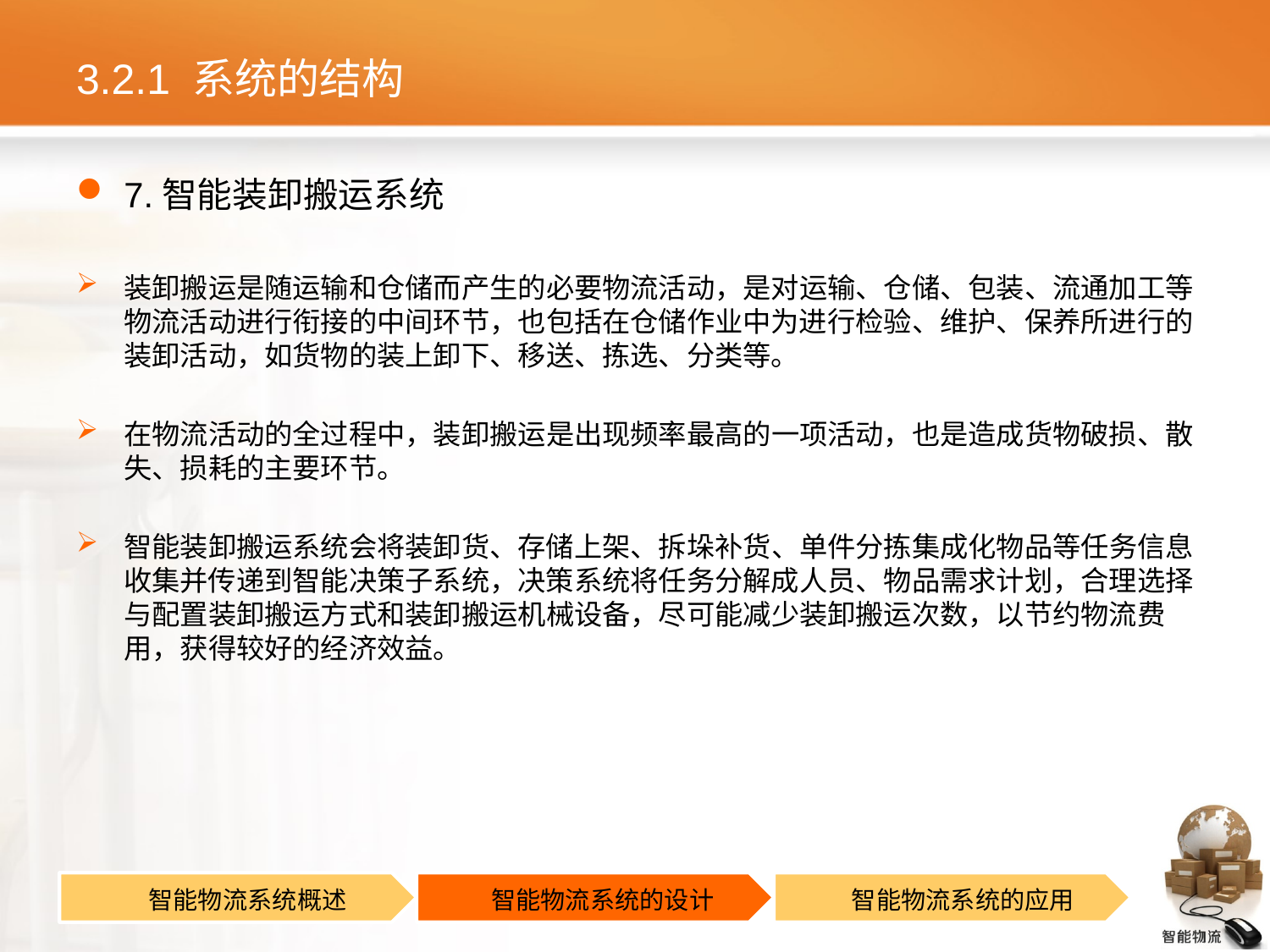

# 3.2.1 系统的结构
7.智能装卸搬运系统

装卸搬运是随运输和仓储而产生的必要物流活动，是对运输、仓储、包装、流通加工等物流活动进行衔接的中间环节，也包括在仓储作业中为进行检验、维护、保养所进行的装卸活动，如货物的装上卸下、移送、拣选、分类等。

在物流活动的全过程中，装卸搬运是出现频率最高的一项活动，也是造成货物破损、散失、损耗的主要环节。

智能装卸搬运系统会将装卸货、存储上架、拆垛补货、单件分拣集成化物品等任务信息收集并传递到智能决策子系统，决策系统将任务分解成人员、物品需求计划，合理选择与配置装卸搬运方式和装卸搬运机械设备，尽可能减少装卸搬运次数，以节约物流费用，获得较好的经济效益。